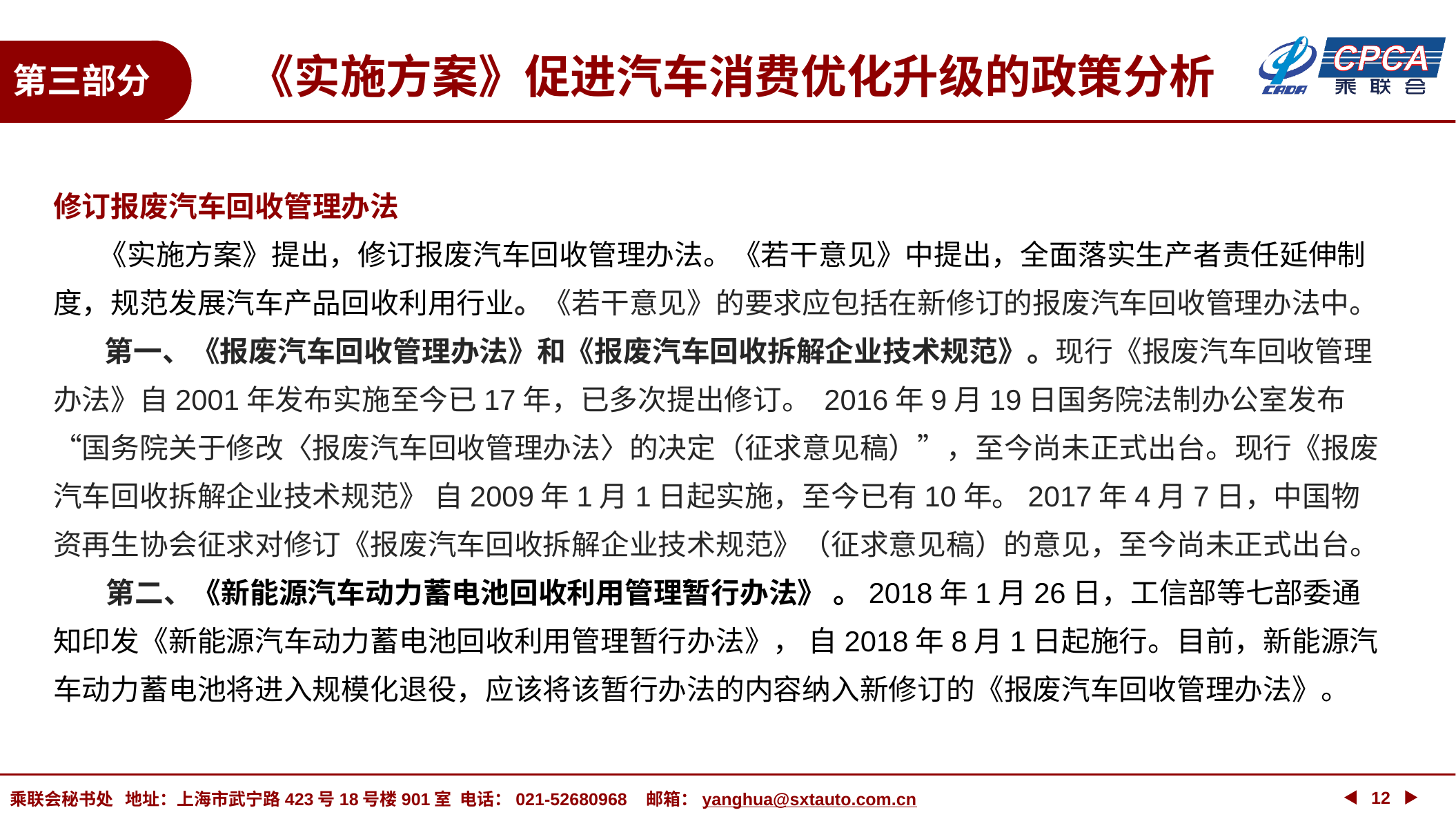

《实施方案》促进汽车消费优化升级的政策分析
第三部分
修订报废汽车回收管理办法
      《实施方案》提出，修订报废汽车回收管理办法。《若干意见》中提出，全面落实生产者责任延伸制度，规范发展汽车产品回收利用行业。《若干意见》的要求应包括在新修订的报废汽车回收管理办法中。
       第一、《报废汽车回收管理办法》和《报废汽车回收拆解企业技术规范》。现行《报废汽车回收管理办法》自2001年发布实施至今已17年，已多次提出修订。 2016年9月19日国务院法制办公室发布“国务院关于修改〈报废汽车回收管理办法〉的决定（征求意见稿）”，至今尚未正式出台。现行《报废汽车回收拆解企业技术规范》 自2009年1月1日起实施，至今已有10年。2017年4月7日，中国物资再生协会征求对修订《报废汽车回收拆解企业技术规范》（征求意见稿）的意见，至今尚未正式出台。
       第二、《新能源汽车动力蓄电池回收利用管理暂行办法》 。2018年1月26日，工信部等七部委通知印发《新能源汽车动力蓄电池回收利用管理暂行办法》， 自2018年8月1日起施行。目前，新能源汽车动力蓄电池将进入规模化退役，应该将该暂行办法的内容纳入新修订的《报废汽车回收管理办法》。